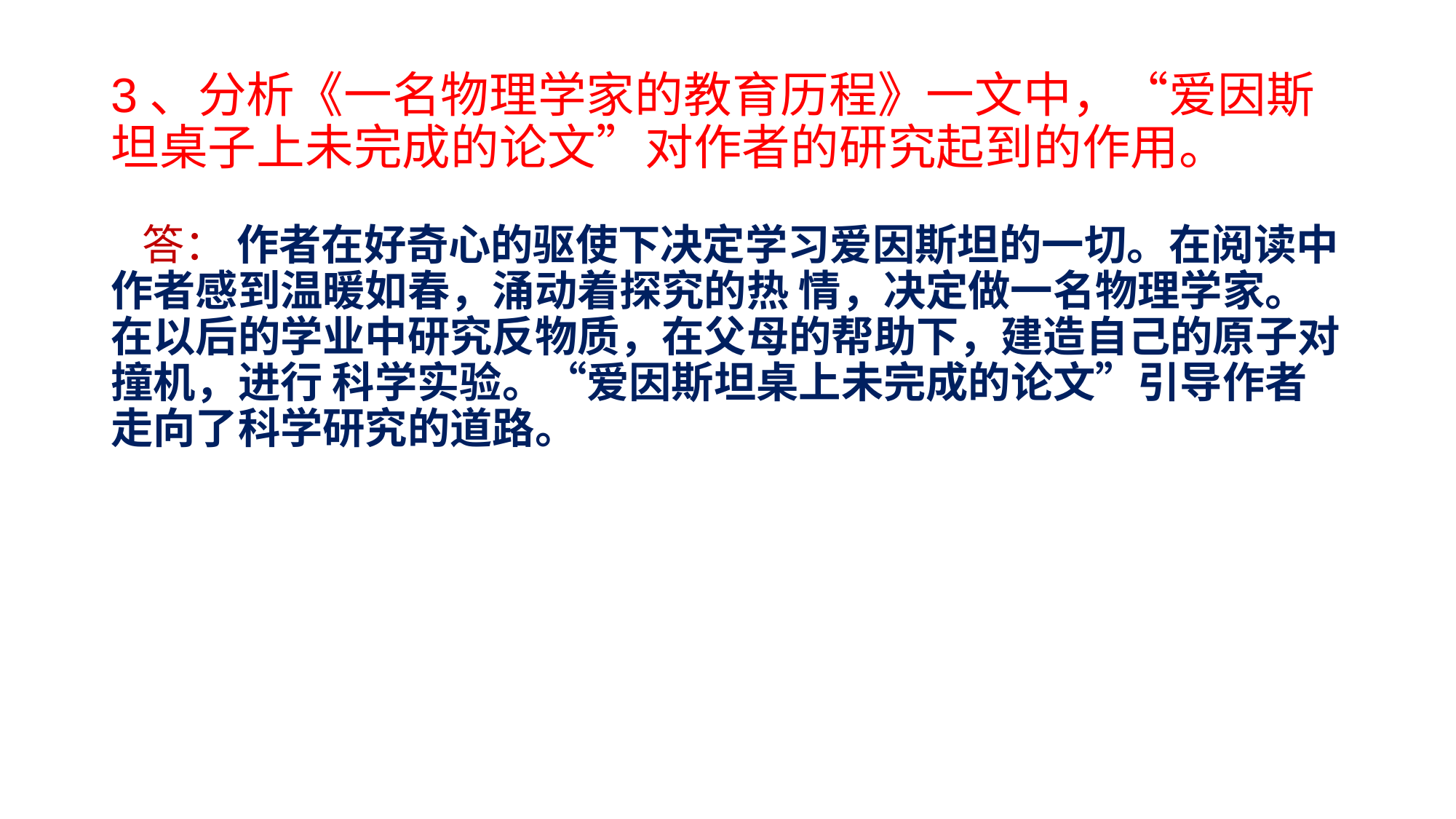

# 3、分析《一名物理学家的教育历程》一文中，“爱因斯坦桌子上未完成的论文”对作者的研究起到的作用。
 答： 作者在好奇心的驱使下决定学习爱因斯坦的一切。在阅读中作者感到温暖如春，涌动着探究的热 情，决定做一名物理学家。在以后的学业中研究反物质，在父母的帮助下，建造自己的原子对撞机，进行 科学实验。“爱因斯坦桌上未完成的论文”引导作者走向了科学研究的道路。